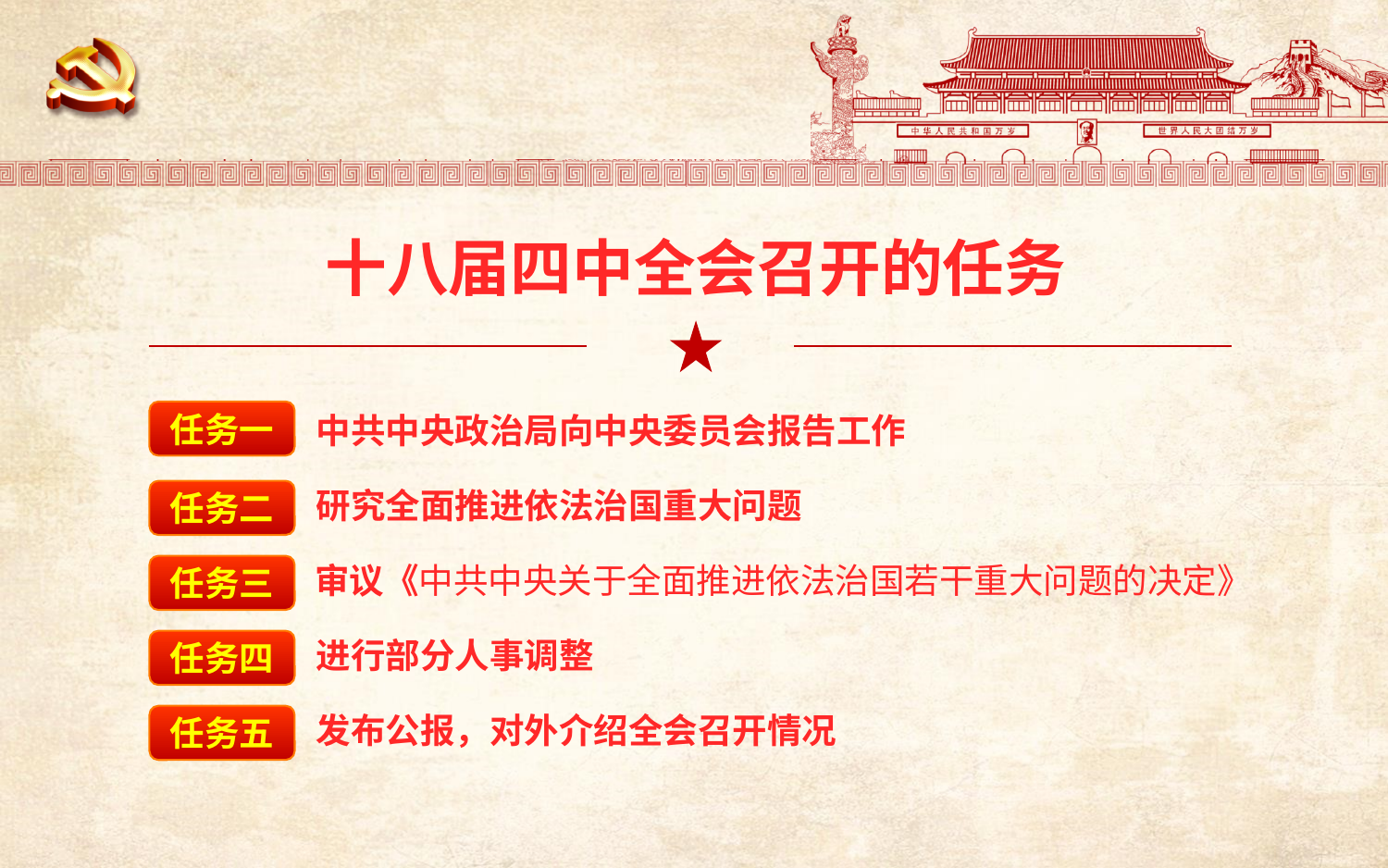

#

十八届四中全会召开的任务

任务一
中共中央政治局向中央委员会报告工作
任务二
研究全面推进依法治国重大问题
任务三
审议《中共中央关于全面推进依法治国若干重大问题的决定》
任务四
进行部分人事调整
任务五
发布公报，对外介绍全会召开情况